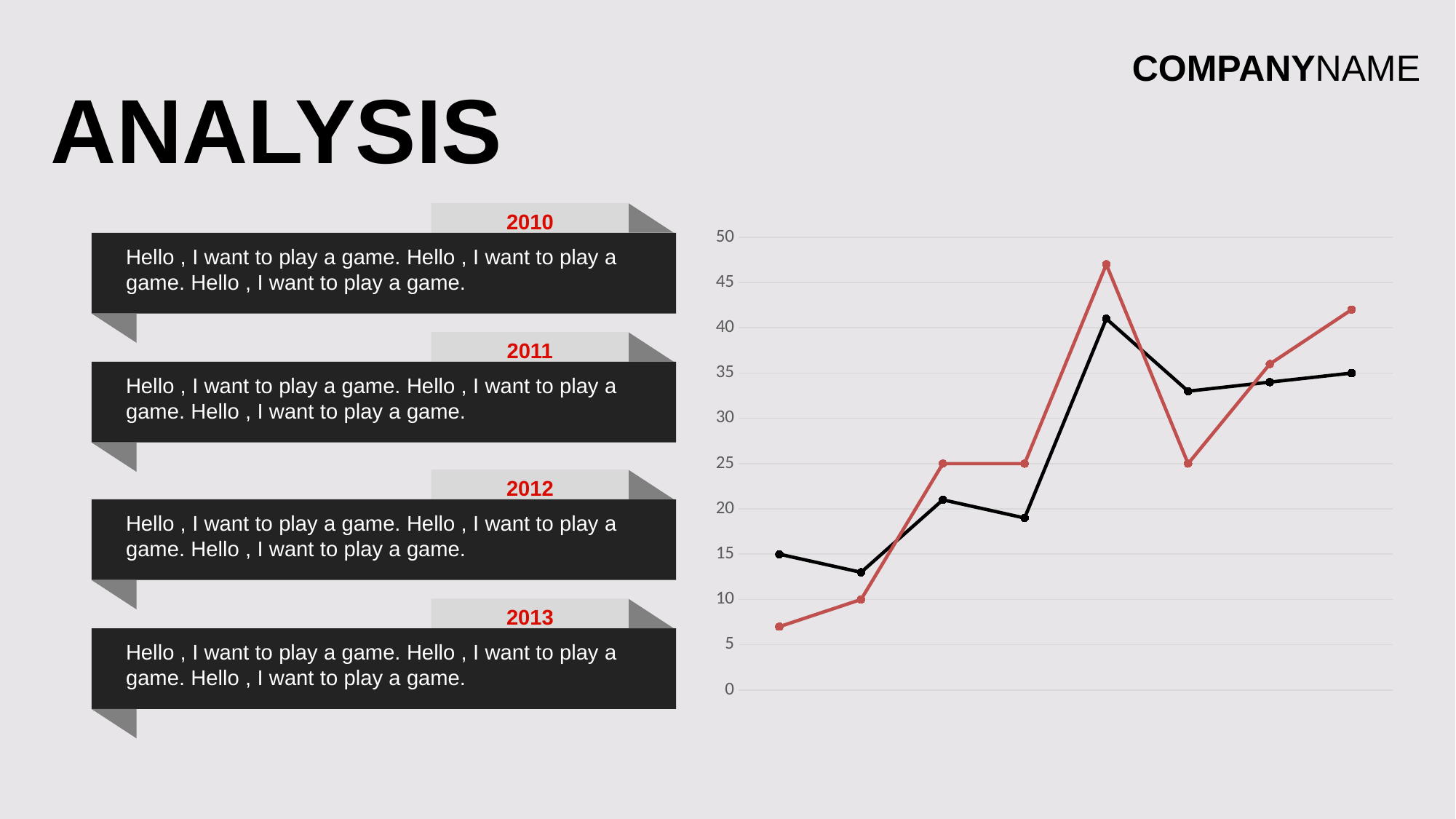

COMPANYNAME
ANALYSIS
2010

Hello , I want to play a game. Hello , I want to play a game. Hello , I want to play a game.

### Chart

| Category | 系列 1 | 系列 2 |
|---|---|---|
| 类别 1 | 15.0 | 7.0 |
| 类别 2 | 13.0 | 10.0 |
2011

Hello , I want to play a game. Hello , I want to play a game. Hello , I want to play a game.
2012

Hello , I want to play a game. Hello , I want to play a game. Hello , I want to play a game.
2013

Hello , I want to play a game. Hello , I want to play a game. Hello , I want to play a game.